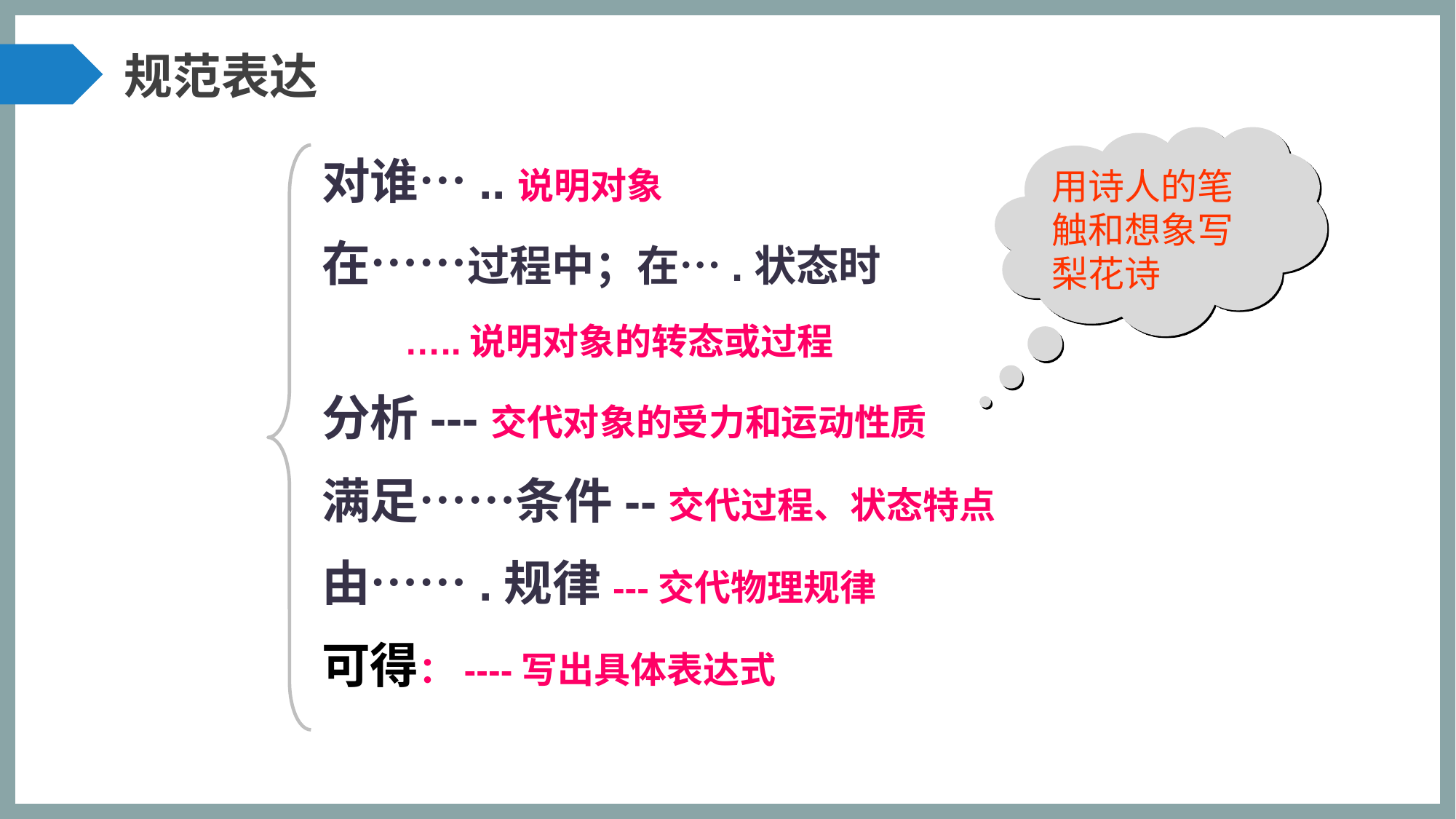

规范表达
用诗人的笔触和想象写梨花诗

对谁…..说明对象
在……过程中；在….状态时
       …..说明对象的转态或过程
分析---交代对象的受力和运动性质
满足……条件--交代过程、状态特点
由…….规律---交代物理规律
可得：----写出具体表达式